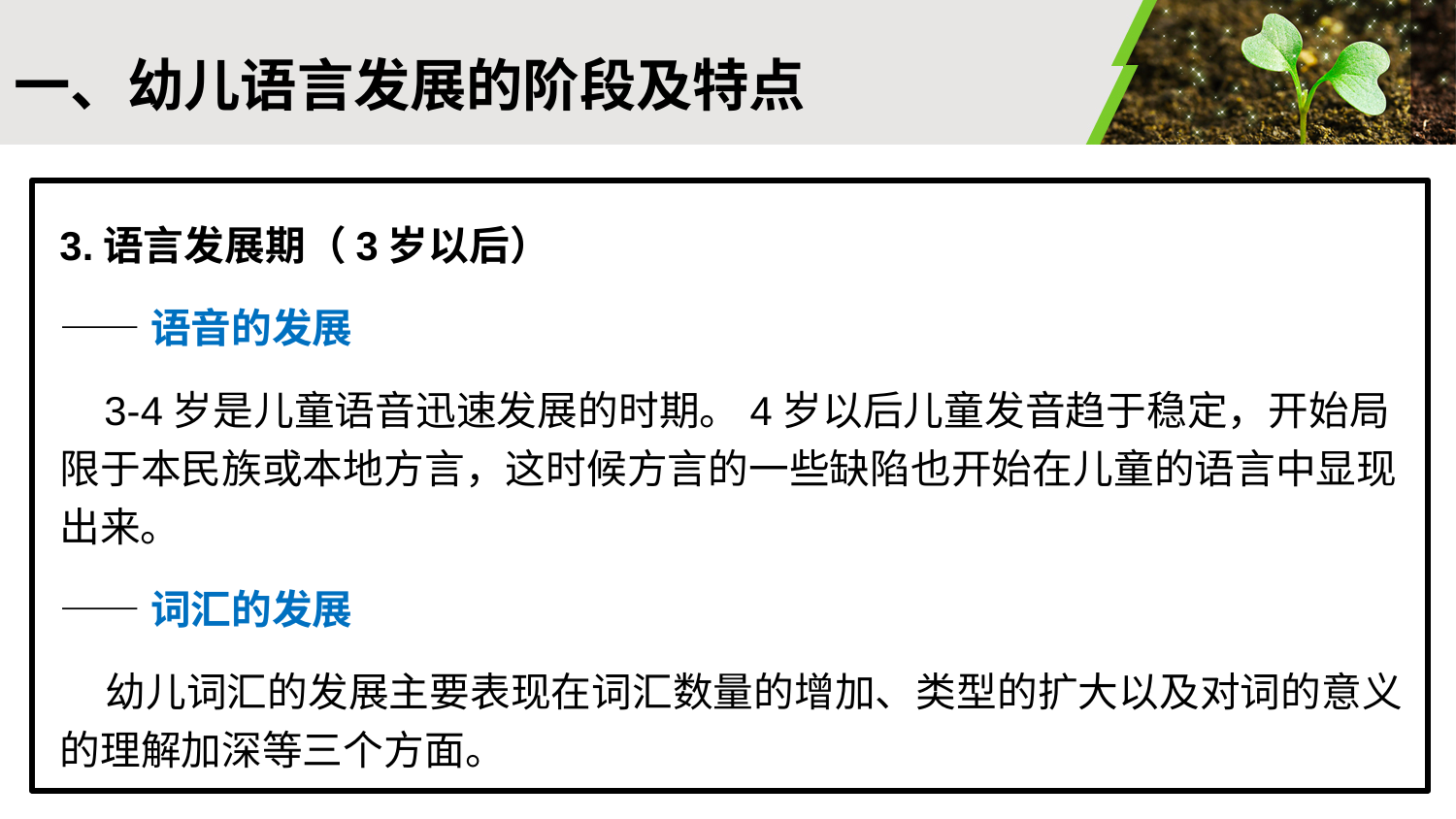

#
一、幼儿语言发展的阶段及特点

3.语言发展期（3岁以后）
——语音的发展
    3-4岁是儿童语音迅速发展的时期。4岁以后儿童发音趋于稳定，开始局限于本民族或本地方言，这时候方言的一些缺陷也开始在儿童的语言中显现出来。
——词汇的发展
    幼儿词汇的发展主要表现在词汇数量的增加、类型的扩大以及对词的意义的理解加深等三个方面。